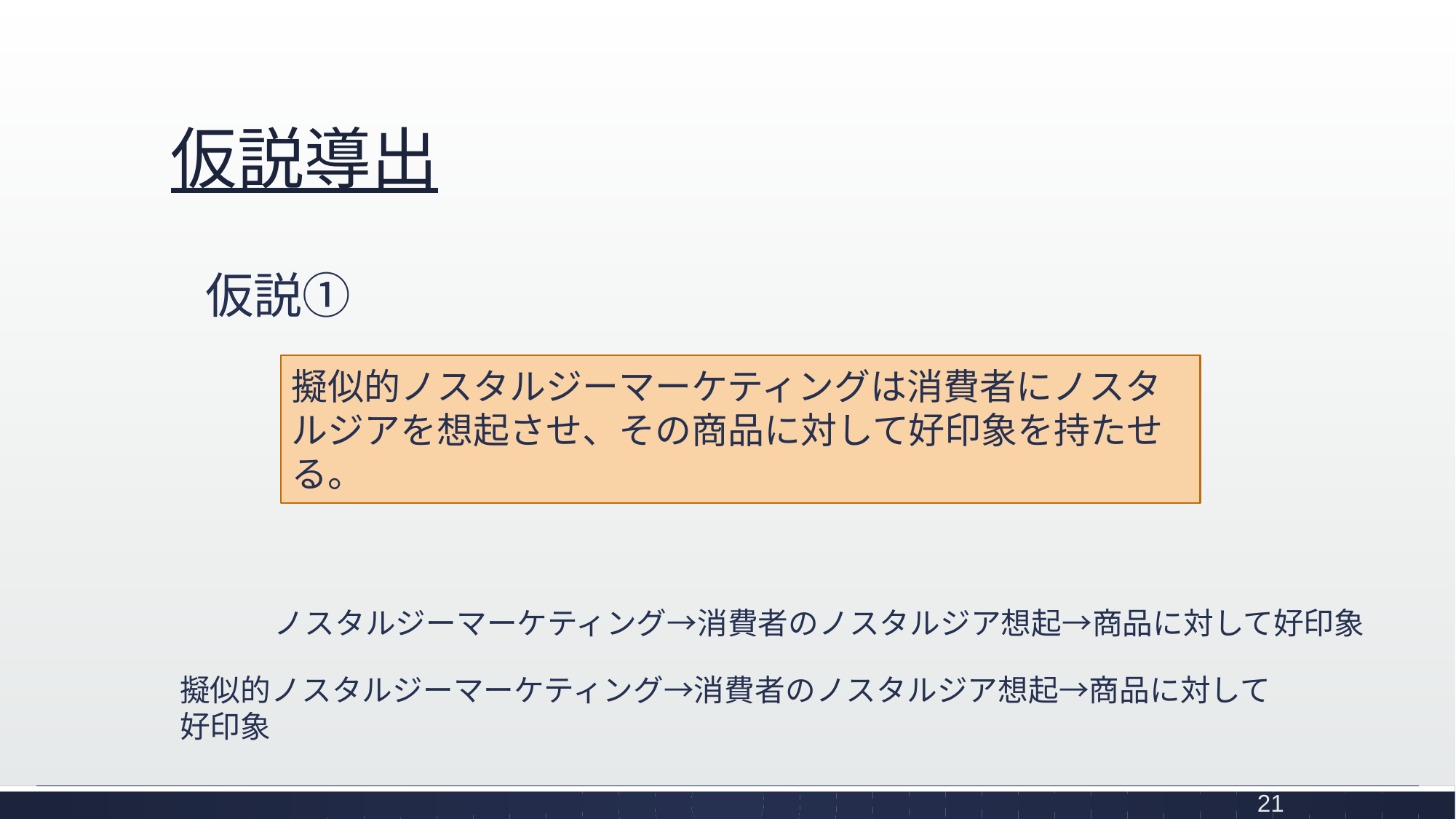

# 仮説導出
仮説①
擬似的ノスタルジーマーケティングは消費者にノスタルジアを想起させ、その商品に対して好印象を持たせる。
ノスタルジーマーケティング→消費者のノスタルジア想起→商品に対して好印象
擬似的ノスタルジーマーケティング→消費者のノスタルジア想起→商品に対して好印象
21